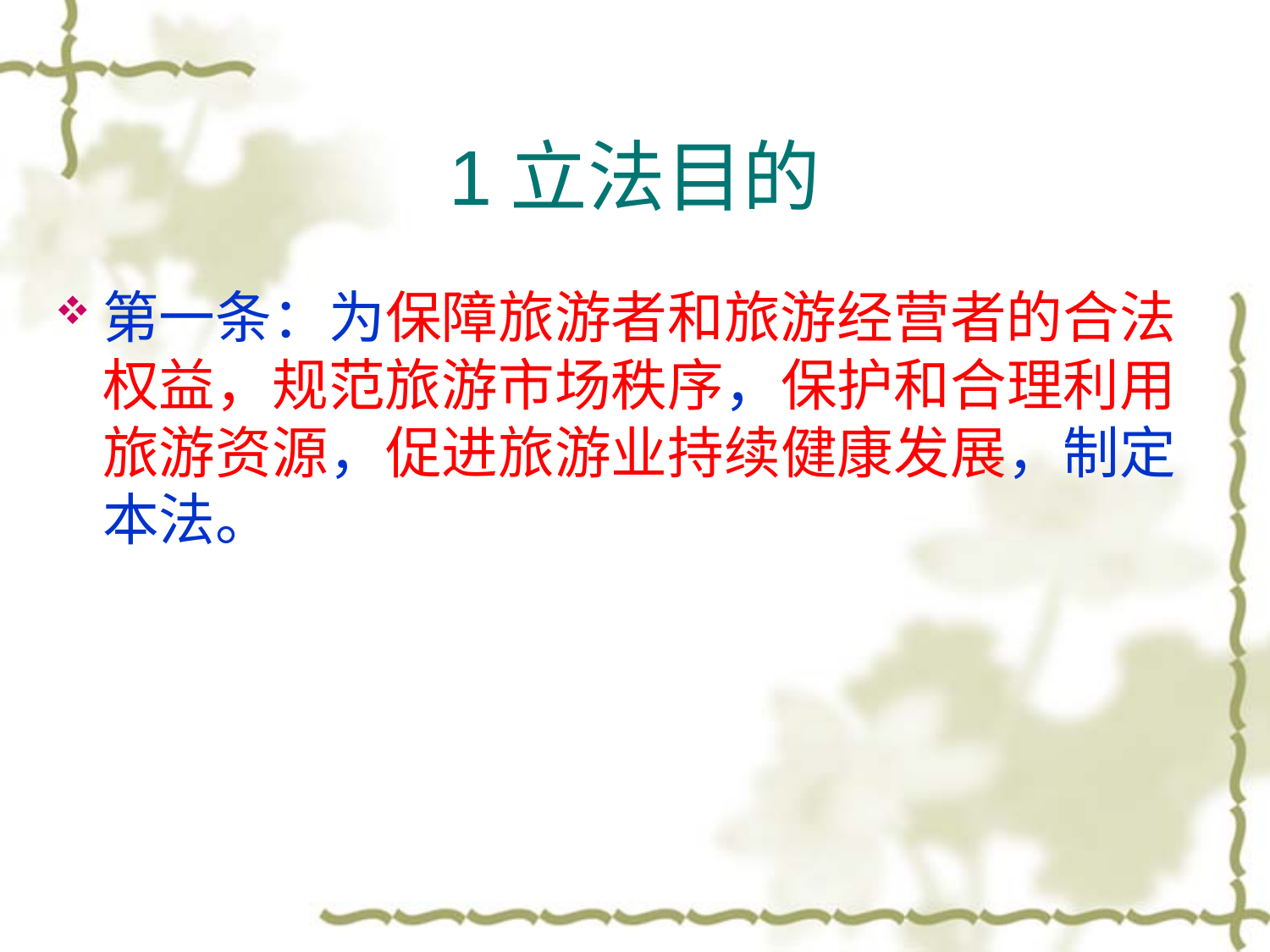

# 1立法目的
第一条：为保障旅游者和旅游经营者的合法权益，规范旅游市场秩序，保护和合理利用旅游资源，促进旅游业持续健康发展，制定本法。